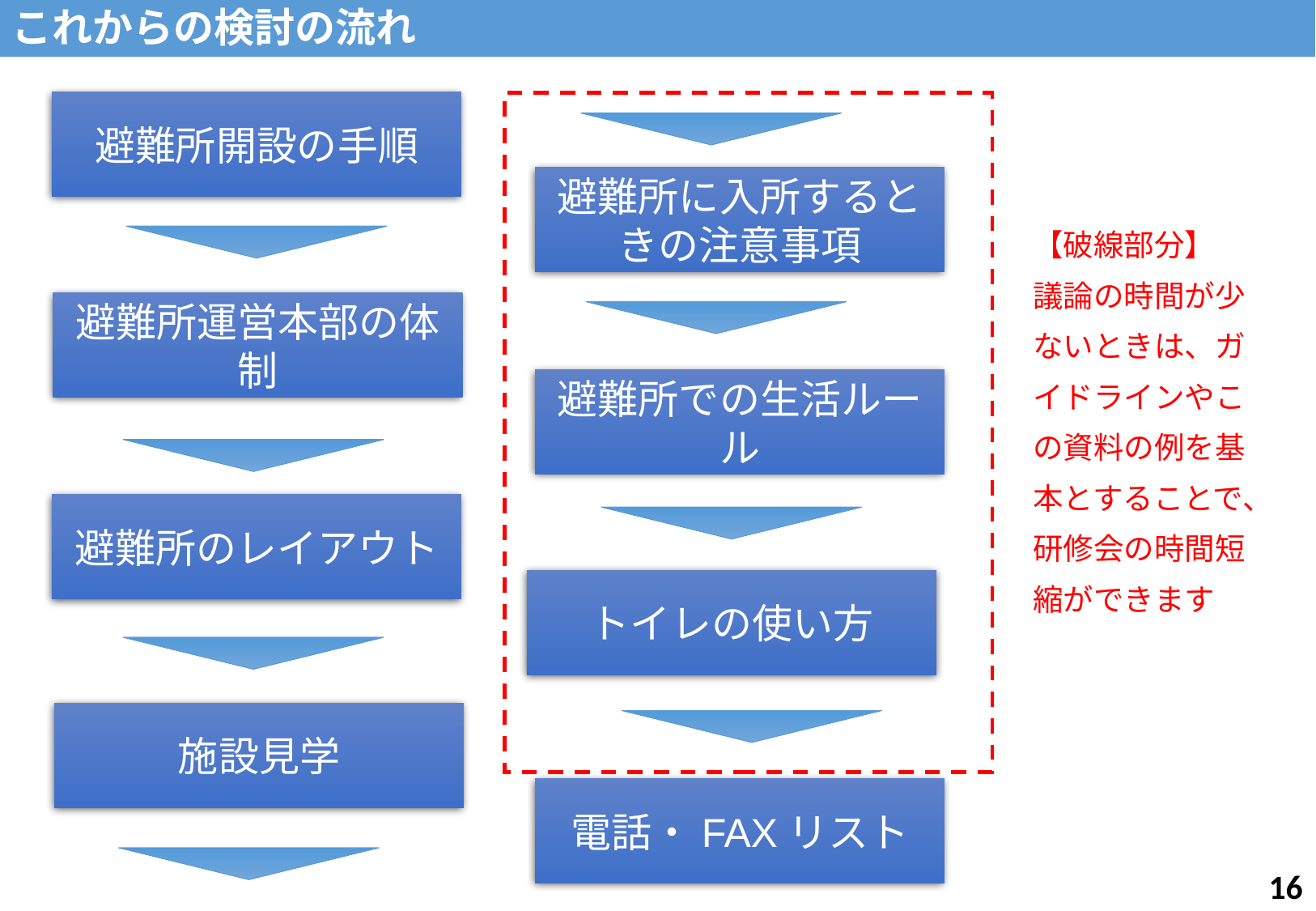

これからの検討の流れ
避難所開設の手順

【破線部分】
議論の時間が少ないときは、ガイドラインやこの資料の例を基本とすることで、研修会の時間短縮ができます
避難所に入所するときの注意事項

避難所運営本部の体制

避難所での生活ルール

避難所のレイアウト

トイレの使い方

施設見学

電話・FAXリスト

16